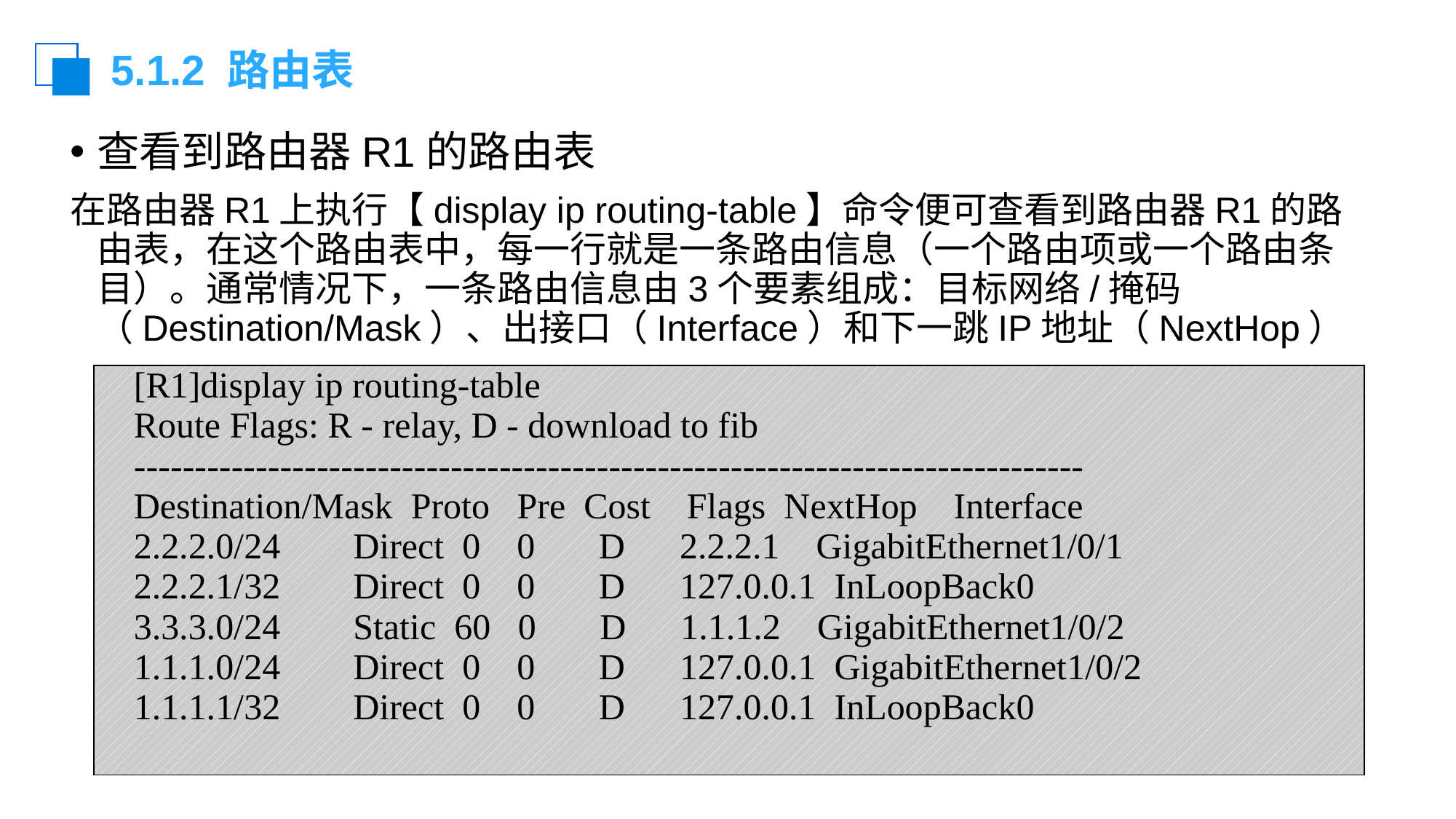

# 5.1.2 路由表
查看到路由器R1的路由表
在路由器R1上执行【display ip routing-table】命令便可查看到路由器R1的路由表，在这个路由表中，每一行就是一条路由信息（一个路由项或一个路由条目）。通常情况下，一条路由信息由3个要素组成：目标网络/掩码（Destination/Mask）、出接口（Interface）和下一跳IP地址（NextHop）

| [R1]display ip routing-table Route Flags: R - relay, D - download to fib ------------------------------------------------------------------------------ Destination/Mask Proto Pre Cost Flags NextHop Interface 2.2.2.0/24 Direct 0 0 D 2.2.2.1 GigabitEthernet1/0/1 2.2.2.1/32 Direct 0 0 D 127.0.0.1 InLoopBack0 3.3.3.0/24 Static 60 0 D 1.1.1.2 GigabitEthernet1/0/2 1.1.1.0/24 Direct 0 0 D 127.0.0.1 GigabitEthernet1/0/2 1.1.1.1/32 Direct 0 0 D 127.0.0.1 InLoopBack0 |
| --- |